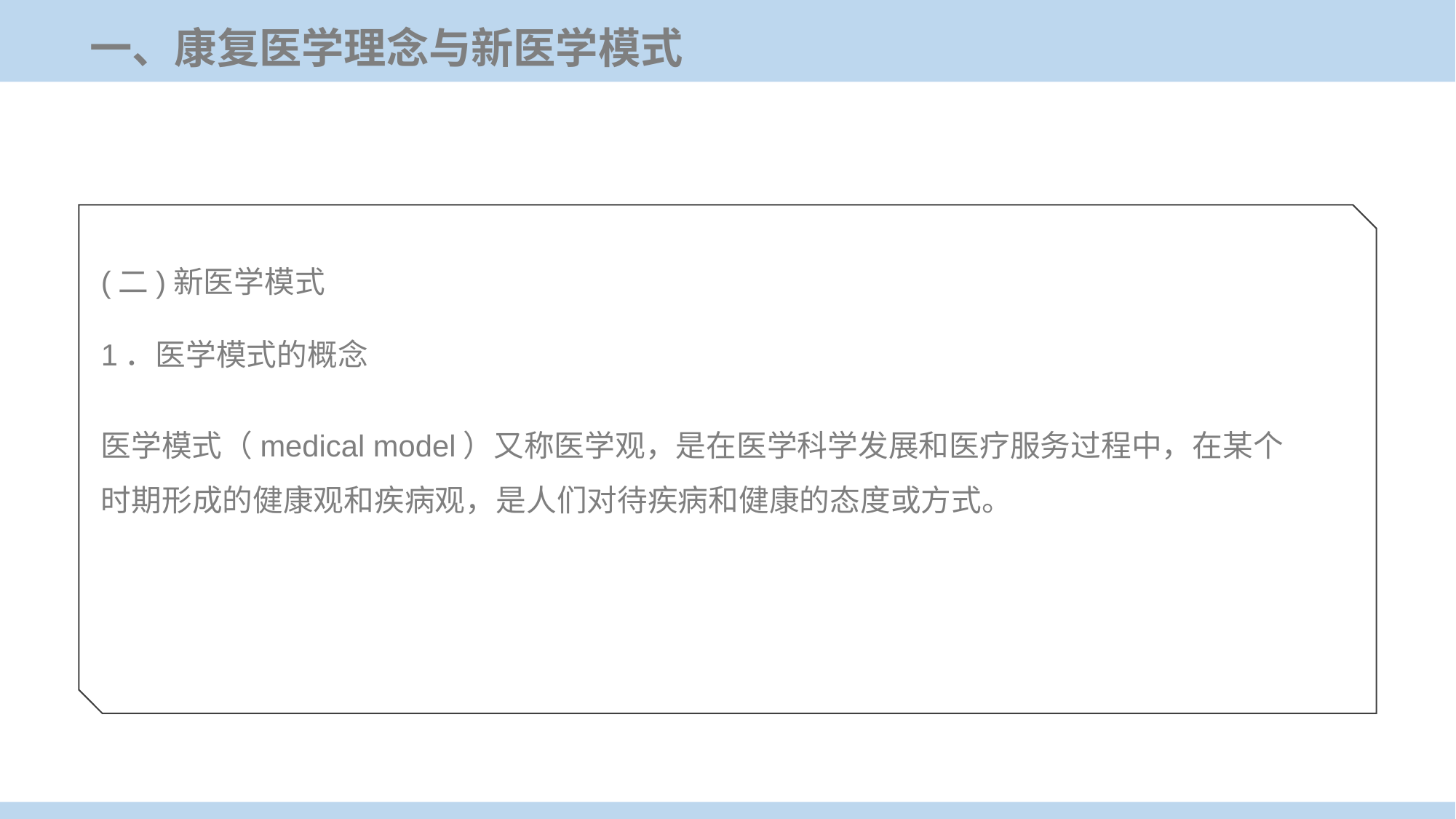

一、康复医学理念与新医学模式

(二)新医学模式

1．医学模式的概念

医学模式（medical model）又称医学观，是在医学科学发展和医疗服务过程中，在某个时期形成的健康观和疾病观，是人们对待疾病和健康的态度或方式。